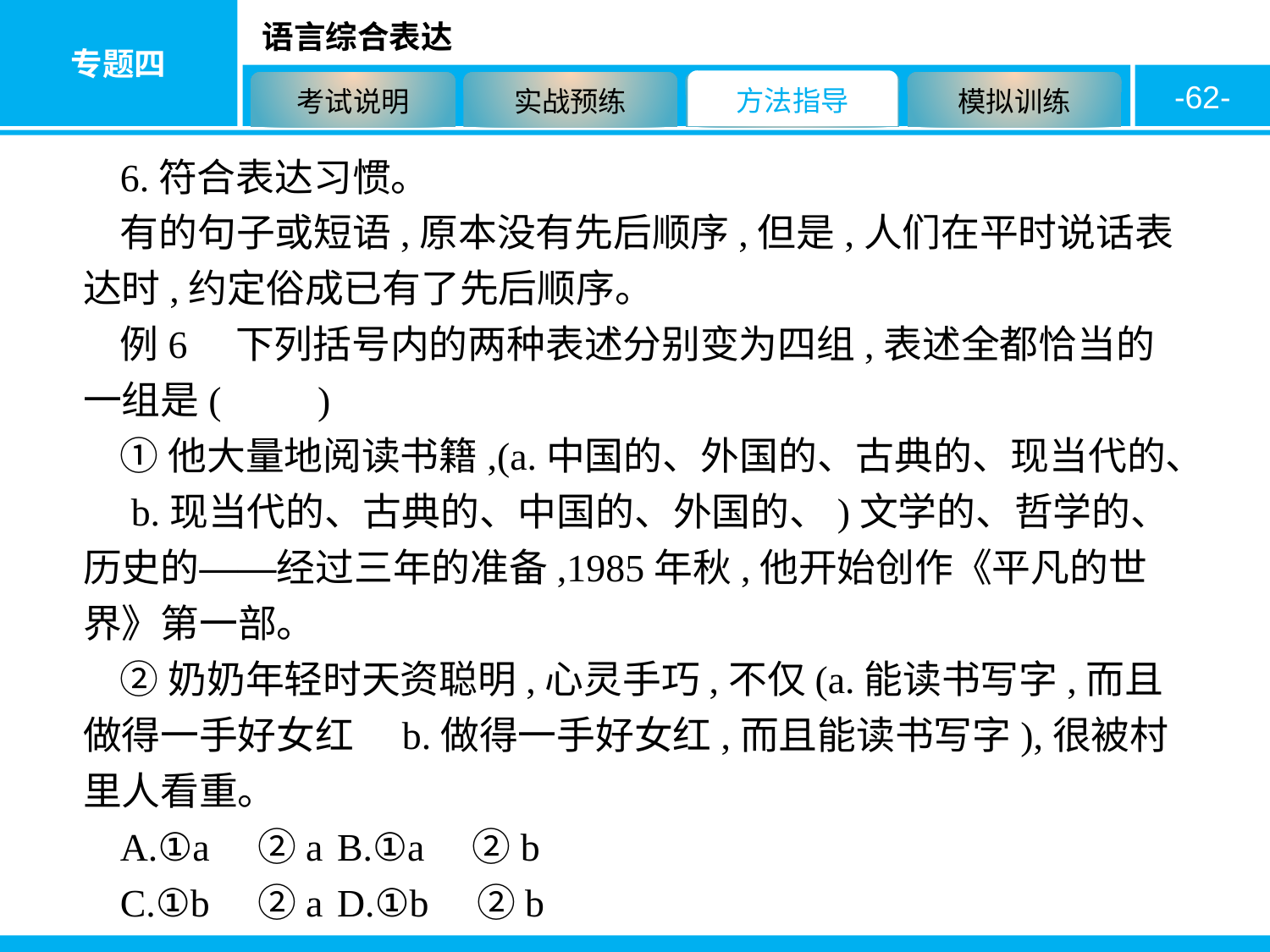

-62-
6.符合表达习惯。
有的句子或短语,原本没有先后顺序,但是,人们在平时说话表达时,约定俗成已有了先后顺序。
例6　下列括号内的两种表述分别变为四组,表述全都恰当的一组是(　　)
①他大量地阅读书籍,(a.中国的、外国的、古典的、现当代的、　b.现当代的、古典的、中国的、外国的、)文学的、哲学的、历史的——经过三年的准备,1985年秋,他开始创作《平凡的世界》第一部。
②奶奶年轻时天资聪明,心灵手巧,不仅(a.能读书写字,而且做得一手好女红　b.做得一手好女红,而且能读书写字),很被村里人看重。
A.①a　②a	B.①a　②b
C.①b　②a	D.①b　②b